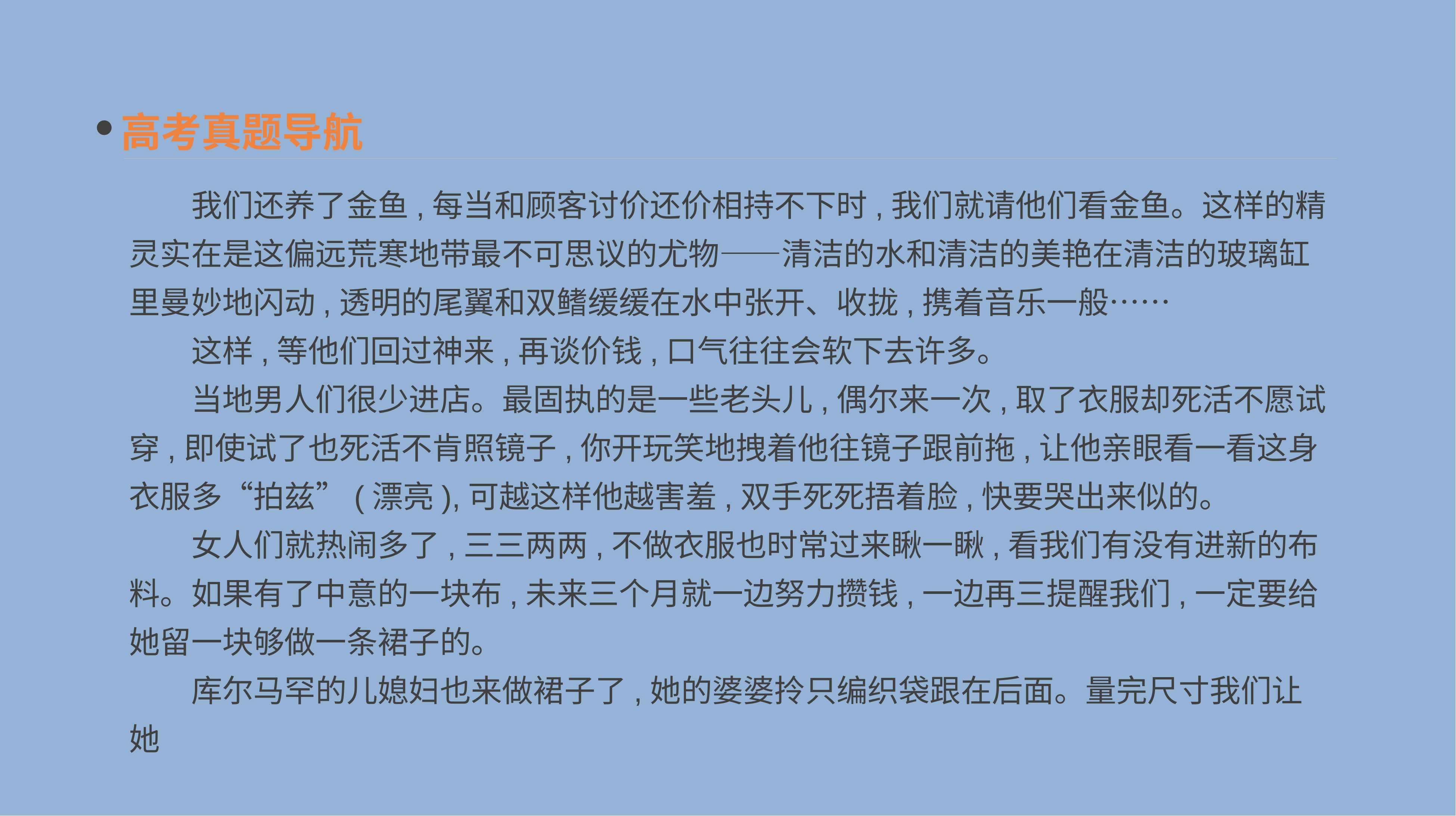

高考真题导航

　　我们还养了金鱼,每当和顾客讨价还价相持不下时,我们就请他们看金鱼。这样的精灵实在是这偏远荒寒地带最不可思议的尤物——清洁的水和清洁的美艳在清洁的玻璃缸里曼妙地闪动,透明的尾翼和双鳍缓缓在水中张开、收拢,携着音乐一般……
　　这样,等他们回过神来,再谈价钱,口气往往会软下去许多。
　　当地男人们很少进店。最固执的是一些老头儿,偶尔来一次,取了衣服却死活不愿试穿,即使试了也死活不肯照镜子,你开玩笑地拽着他往镜子跟前拖,让他亲眼看一看这身衣服多“拍兹”(漂亮),可越这样他越害羞,双手死死捂着脸,快要哭出来似的。
　　女人们就热闹多了,三三两两,不做衣服也时常过来瞅一瞅,看我们有没有进新的布料。如果有了中意的一块布,未来三个月就一边努力攒钱,一边再三提醒我们,一定要给她留一块够做一条裙子的。
　　库尔马罕的儿媳妇也来做裙子了,她的婆婆拎只编织袋跟在后面。量完尺寸我们让她